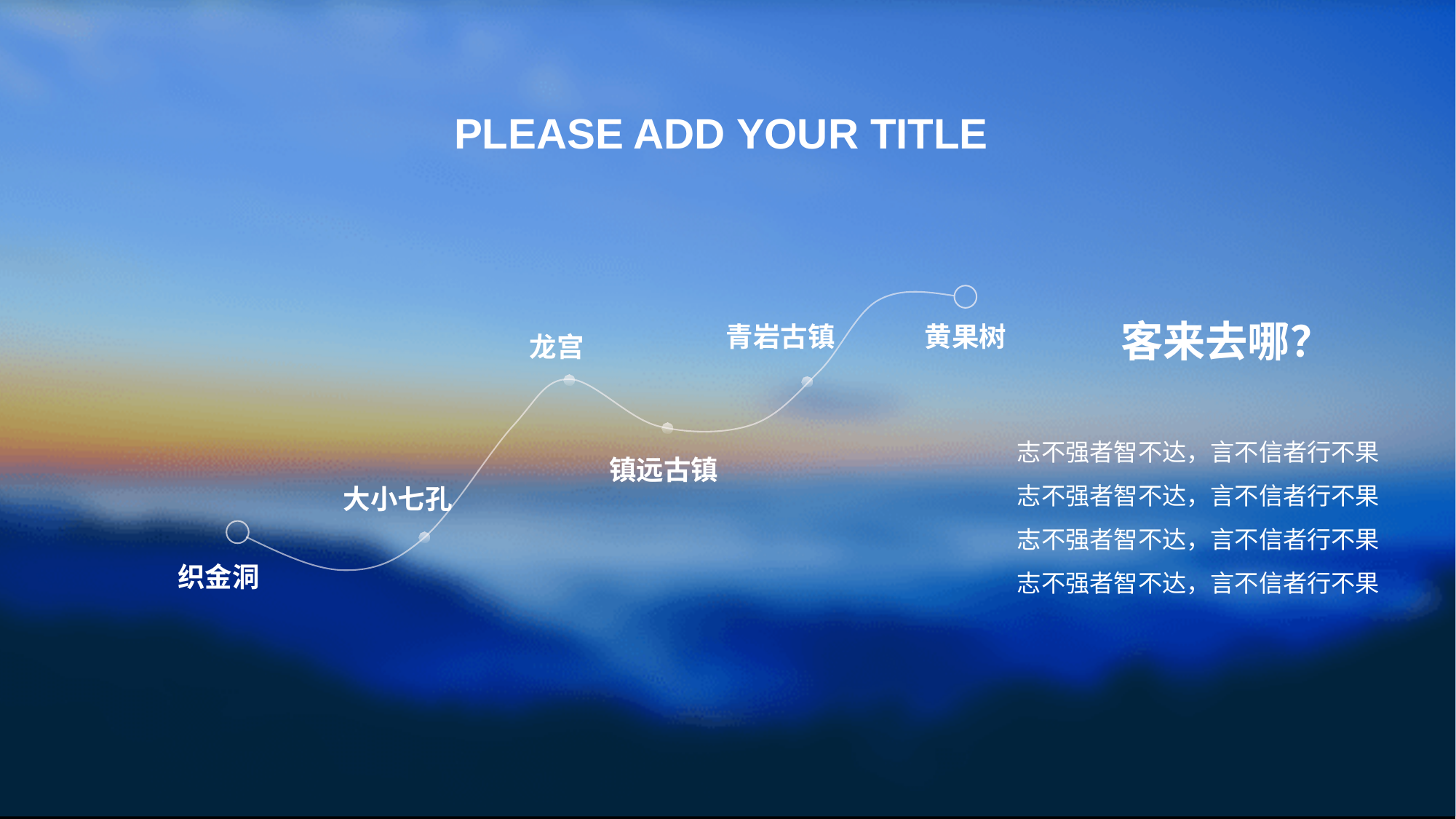

PLEASE ADD YOUR TITLE

青岩古镇
黄果树
龙宫
镇远古镇
大小七孔
织金洞
客来去哪？
志不强者智不达，言不信者行不果志不强者智不达，言不信者行不果志不强者智不达，言不信者行不果志不强者智不达，言不信者行不果